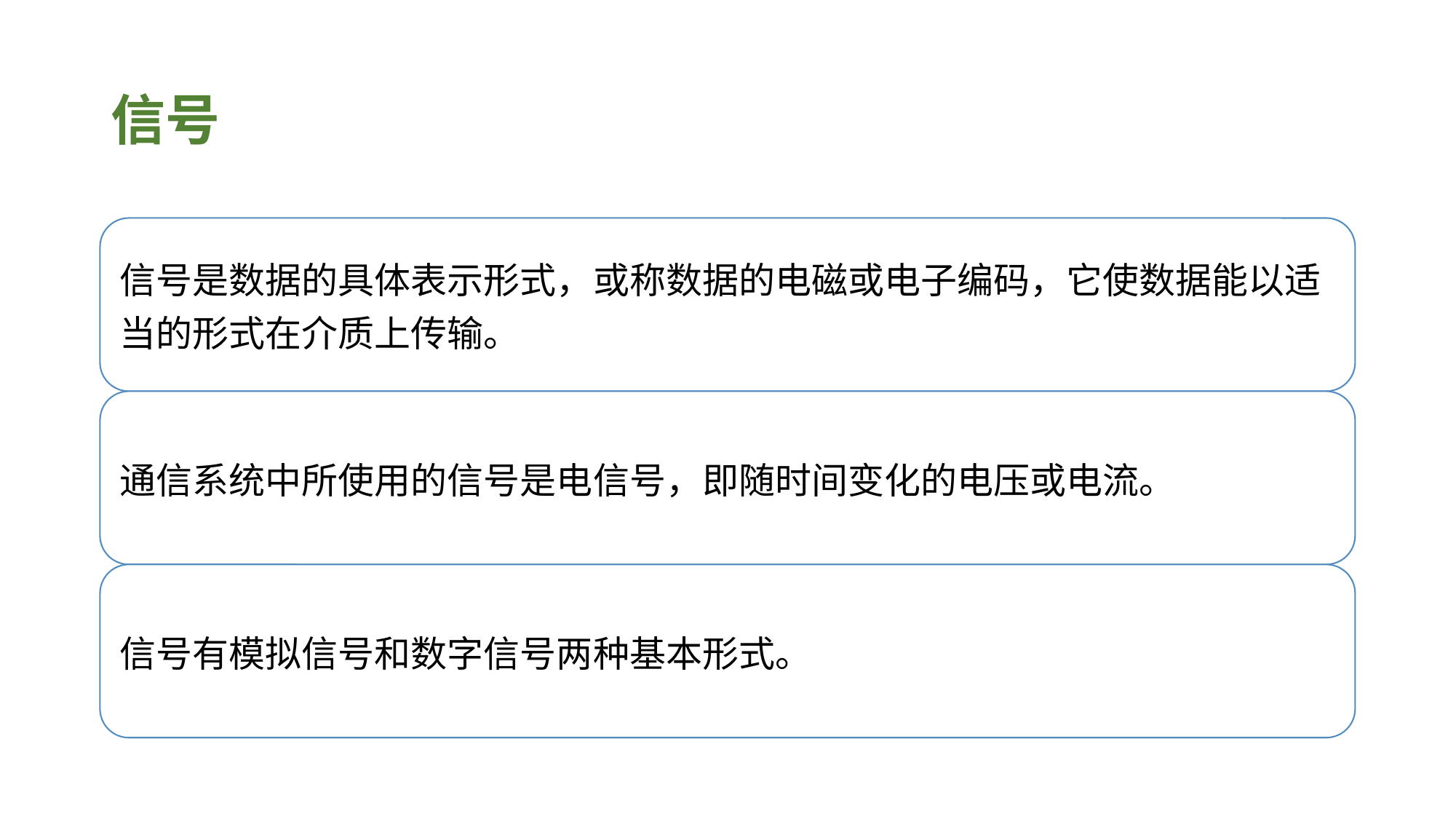

# 信号
信号是数据的具体表示形式，或称数据的电磁或电子编码，它使数据能以适当的形式在介质上传输。
通信系统中所使用的信号是电信号，即随时间变化的电压或电流。
信号有模拟信号和数字信号两种基本形式。